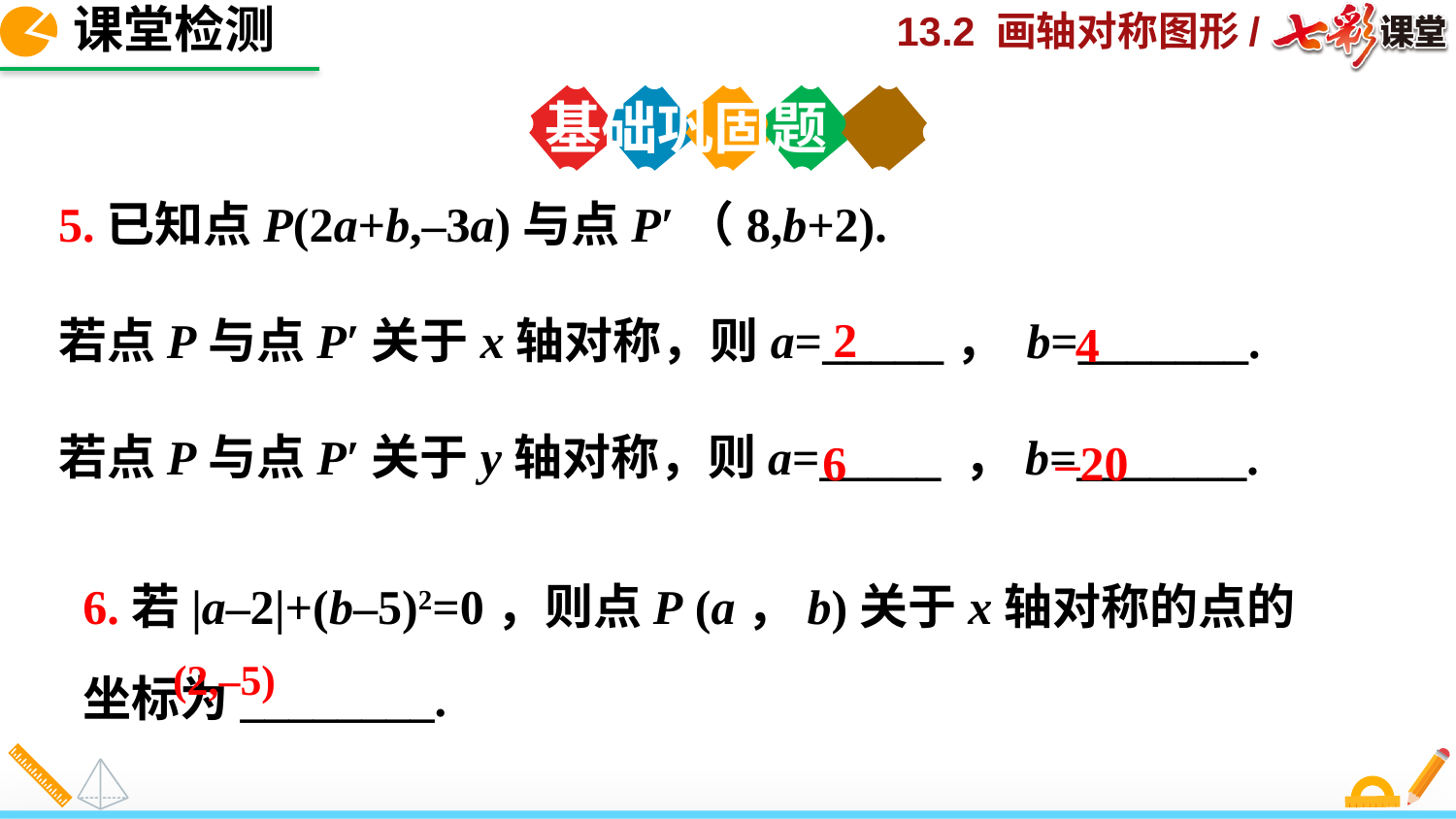

课堂检测

基础巩固题

5.已知点P(2a+b,–3a)与点P′（8,b+2).

若点P与点P′关于x轴对称，则a=_____， b=_______.

若点P与点P′关于y轴对称，则a=_____ ，b=_______.
2
4
–20
6
6.若|a–2|+(b–5)2=0，则点P (a，b)关于x轴对称的点的坐标为________.
(2,–5)